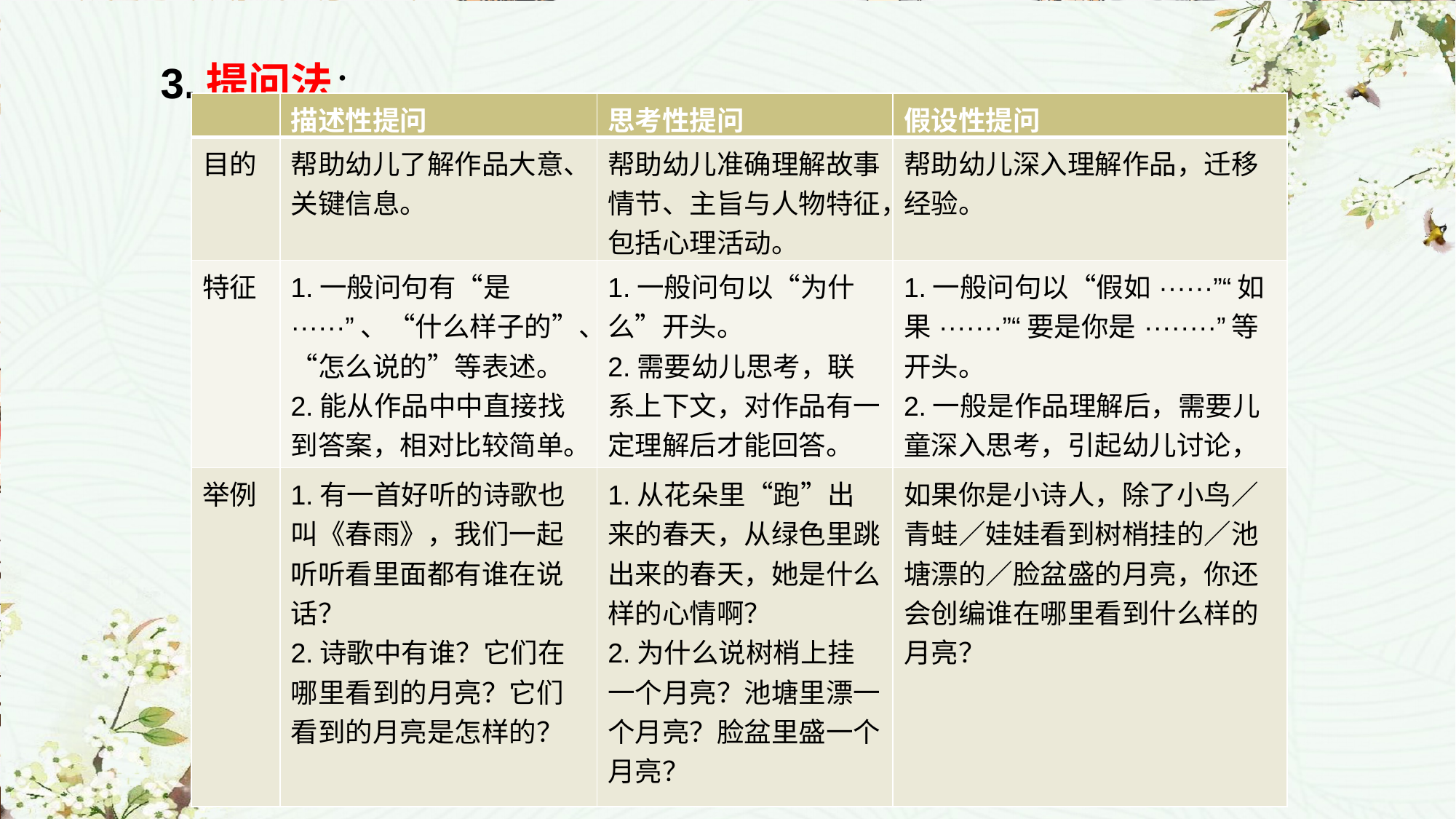

3.提问法：

|  | 描述性提问 | 思考性提问 | 假设性提问 |
| --- | --- | --- | --- |
| 目的 | 帮助幼儿了解作品大意、关键信息。 | 帮助幼儿准确理解故事情节、主旨与人物特征，包括心理活动。 | 帮助幼儿深入理解作品，迁移经验。 |
| 特征 | 1.一般问句有“是······”、“什么样子的”、“怎么说的”等表述。 2.能从作品中中直接找到答案，相对比较简单。 | 1.一般问句以“为什么”开头。 2.需要幼儿思考，联系上下文，对作品有一定理解后才能回答。 | 1.一般问句以“假如······”“如果·······”“要是你是········”等开头。 2.一般是作品理解后，需要儿童深入思考，引起幼儿讨论，对幼儿有一定挑战。 |
| 举例 | 1.有一首好听的诗歌也叫《春雨》，我们一起听听看里面都有谁在说话？ 2.诗歌中有谁？它们在哪里看到的月亮？它们看到的月亮是怎样的？ | 1.从花朵里“跑”出来的春天，从绿色里跳出来的春天，她是什么样的心情啊？ 2.为什么说树梢上挂一个月亮？池塘里漂一个月亮？脸盆里盛一个月亮？ | 如果你是小诗人，除了小鸟／青蛙／娃娃看到树梢挂的／池塘漂的／脸盆盛的月亮，你还会创编谁在哪里看到什么样的月亮？ |
    （1文学活动目标转化的科学性要求教师在设计活动时认真了解《学前儿童语言学习与发展核心经验》中介绍了核心经验的三个阶段具体要求，并根据幼儿的年龄特点、发展水平等，以幼儿“最近发展区”，确定促进幼儿文学学习和发展的目标。目标的制定转化一定以核心经验为基础，怎样科学的将初始阶段、稳定阶段和拓展阶段的目标转化到具体的活动中去。
）科学性（1）科学性
文学活动目标转文学活动目标转化的科学性要求教师在设计活动时认真了解《学前儿童语言学习与发展核心经验》中介绍了核心经验的三个阶段具体要求，并根据幼儿的年龄特点、发展水平等，以幼儿“最近发展区”，确定促进幼儿文学学习和发展的目标。目标的制定转化一定以核心经验为基础，怎样科学的将初始阶段、稳定阶段和拓展阶段的目标转化到具体的活动中去。
化的科学性要求教师在设计活动时认真了解《学前儿童语言学习与发展核心经验》中介绍了核心经验的三个阶段具体要求，并根据幼儿的年龄特点、发展水平等，以幼儿“最近发文学活动目标转化的科学性要求教师在设计活动时认真了解《学前儿童语言学习与发展核心经验》中介绍了核心经验的三个阶段具体要求，并根据幼儿的年龄特点、发展水平等，以幼儿“最近发展区”，确定促进幼儿文学学习和发展的目标。目标的制定转化一定以核心经验为基础，怎样科学的将初始阶段、稳定阶段和拓展阶段的目标转化到具体的活动中去。
展区”，确定促进幼儿文学学习和发展的目标。目标的制定转化一定以核心经验为基础，怎样科学的将初始阶段、稳定阶段和拓展阶段的目标转化到具体的活动中去。

文学活动目标转化的科学性要求教师在设计活动时认真了解《学前儿童语言学习与发展核心经验》中介绍了核心经验的三个阶段具体要求，并根据幼儿的年龄特点、发展水平等，以幼儿“最近发展区”，确定促进幼儿文学学习和发展的目标。目标的制定转化一定以核心经验为基础，怎样科学的将初始阶段、稳定阶段和拓展阶段的目标转化到具体的活动中去。